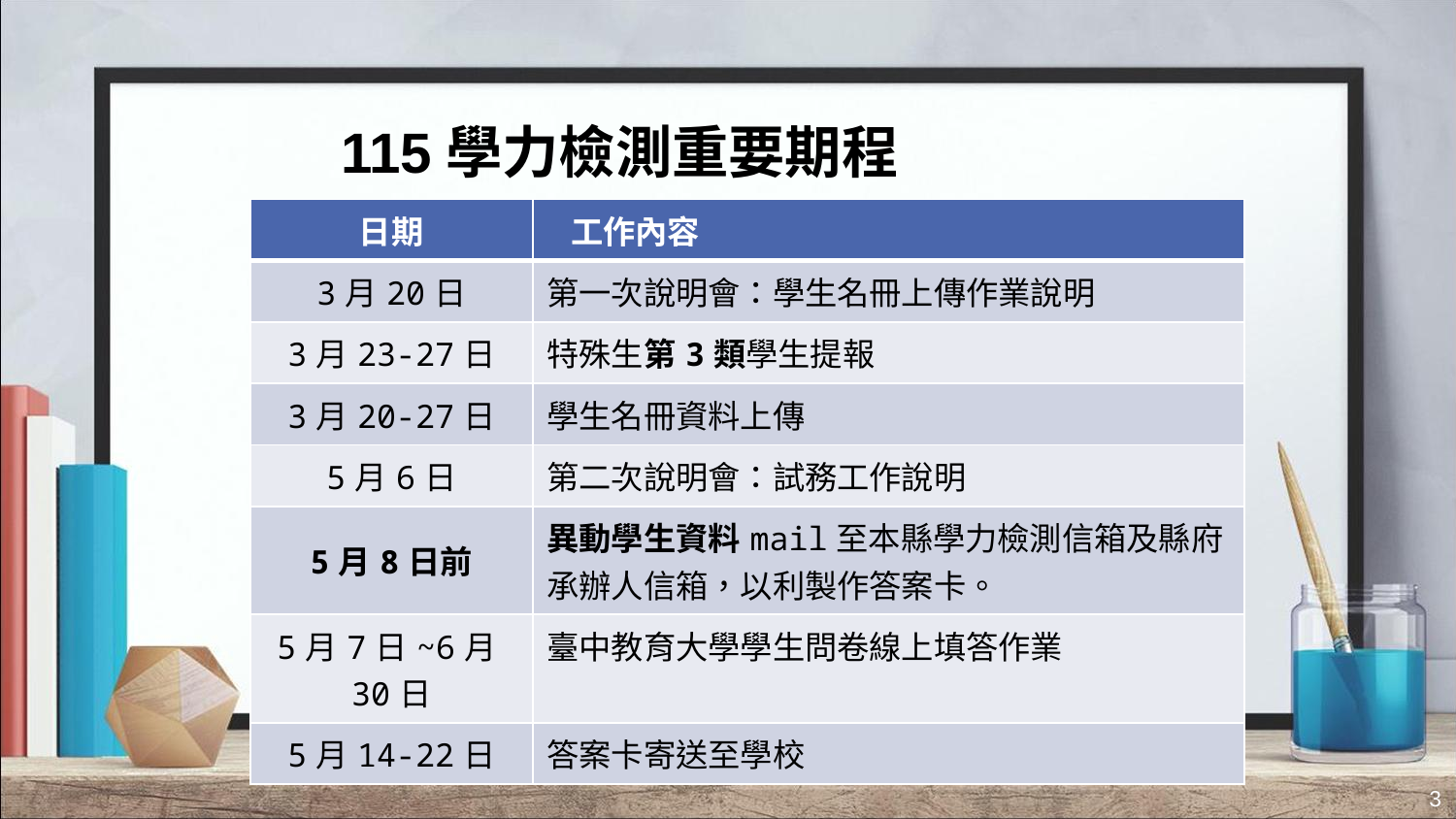

115學力檢測重要期程(一)
| 日期 | 工作內容 |
| --- | --- |
| 3月20日 | 第一次說明會：學生名冊上傳作業說明 |
| 3月23-27日 | 特殊生第3類學生提報 |
| 3月20-27日 | 學生名冊資料上傳 |
| 5月6日 | 第二次說明會：試務工作說明 |
| 5月8日前 | 異動學生資料mail至本縣學力檢測信箱及縣府承辦人信箱，以利製作答案卡。 |
| 5月7日~6月30日 | 臺中教育大學學生問卷線上填答作業 |
| 5月14-22日 | 答案卡寄送至學校 |
3